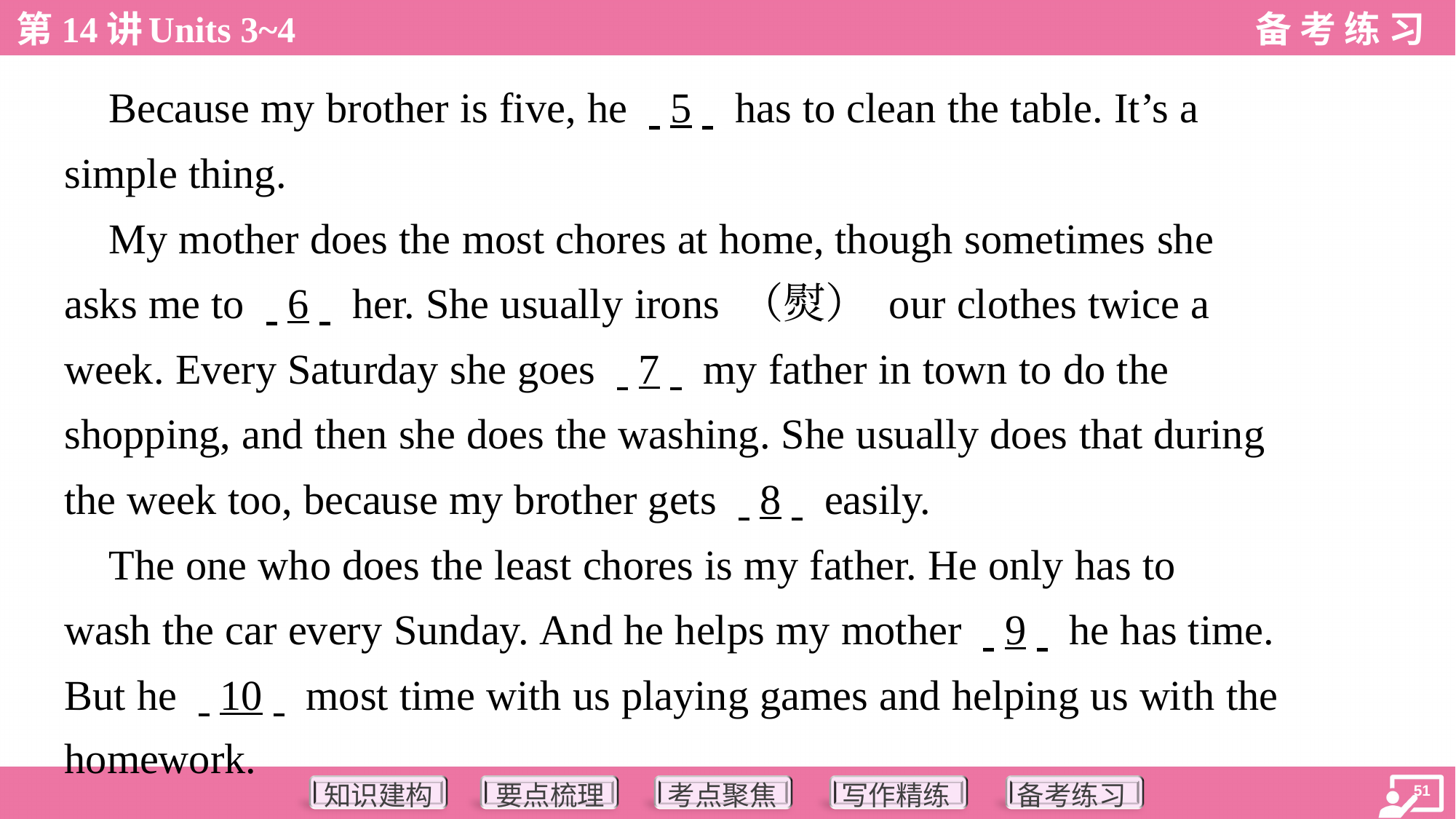

Because my brother is five, he . .5. . has to clean the table. It’s a
simple thing.
    My mother does the most chores at home, though sometimes she
asks me to . .6. . her. She usually irons （熨） our clothes twice a
week. Every Saturday she goes . .7. . my father in town to do the
shopping, and then she does the washing. She usually does that during
the week too, because my brother gets . .8. . easily.
    The one who does the least chores is my father. He only has to
wash the car every Sunday. And he helps my mother . .9. . he has time.
But he . .10. . most time with us playing games and helping us with the
homework.